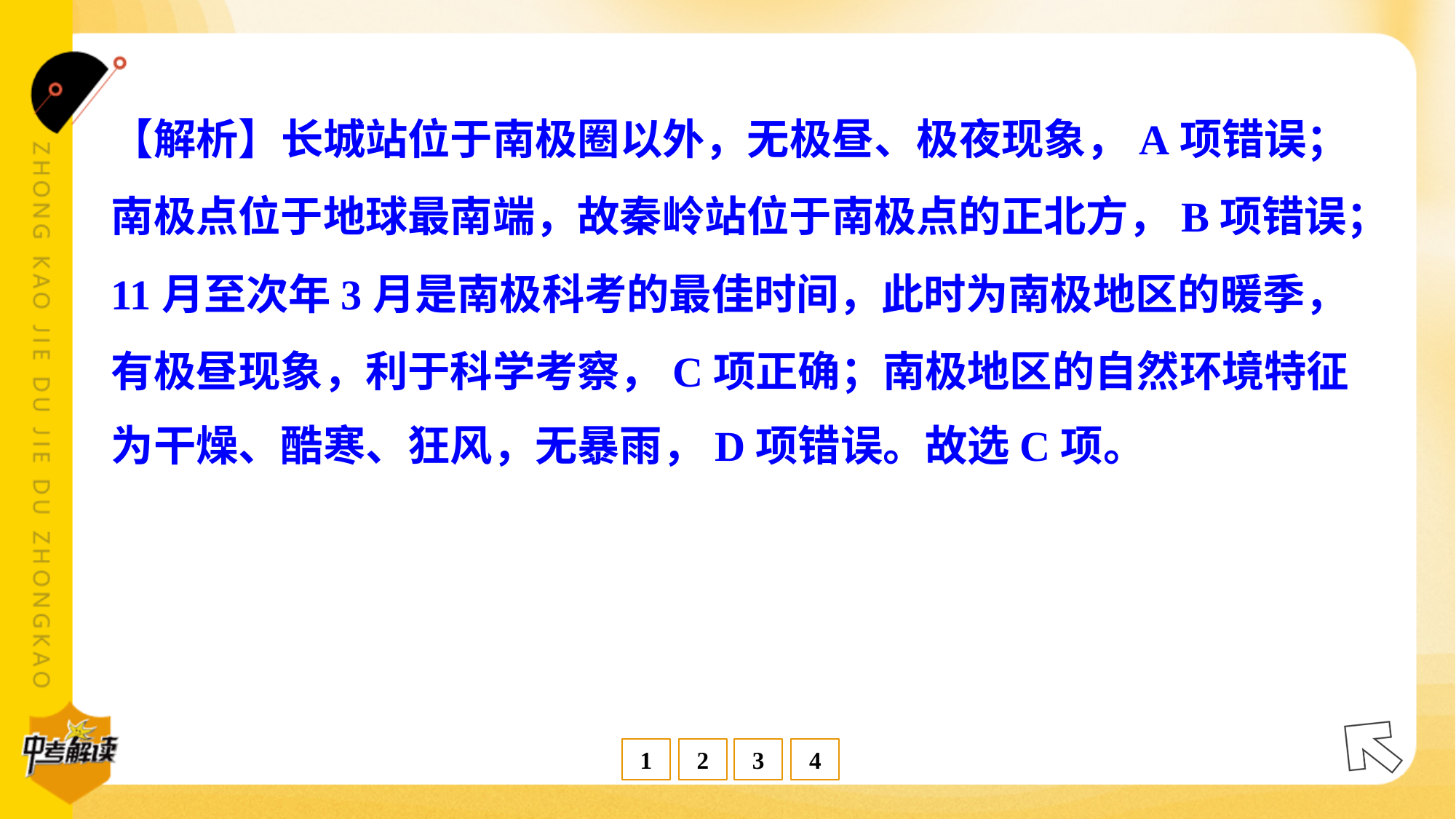

【解析】长城站位于南极圈以外，无极昼、极夜现象，A项错误；
南极点位于地球最南端，故秦岭站位于南极点的正北方，B项错误；
11月至次年3月是南极科考的最佳时间，此时为南极地区的暖季，
有极昼现象，利于科学考察，C项正确；南极地区的自然环境特征
为干燥、酷寒、狂风，无暴雨，D项错误。故选C项。